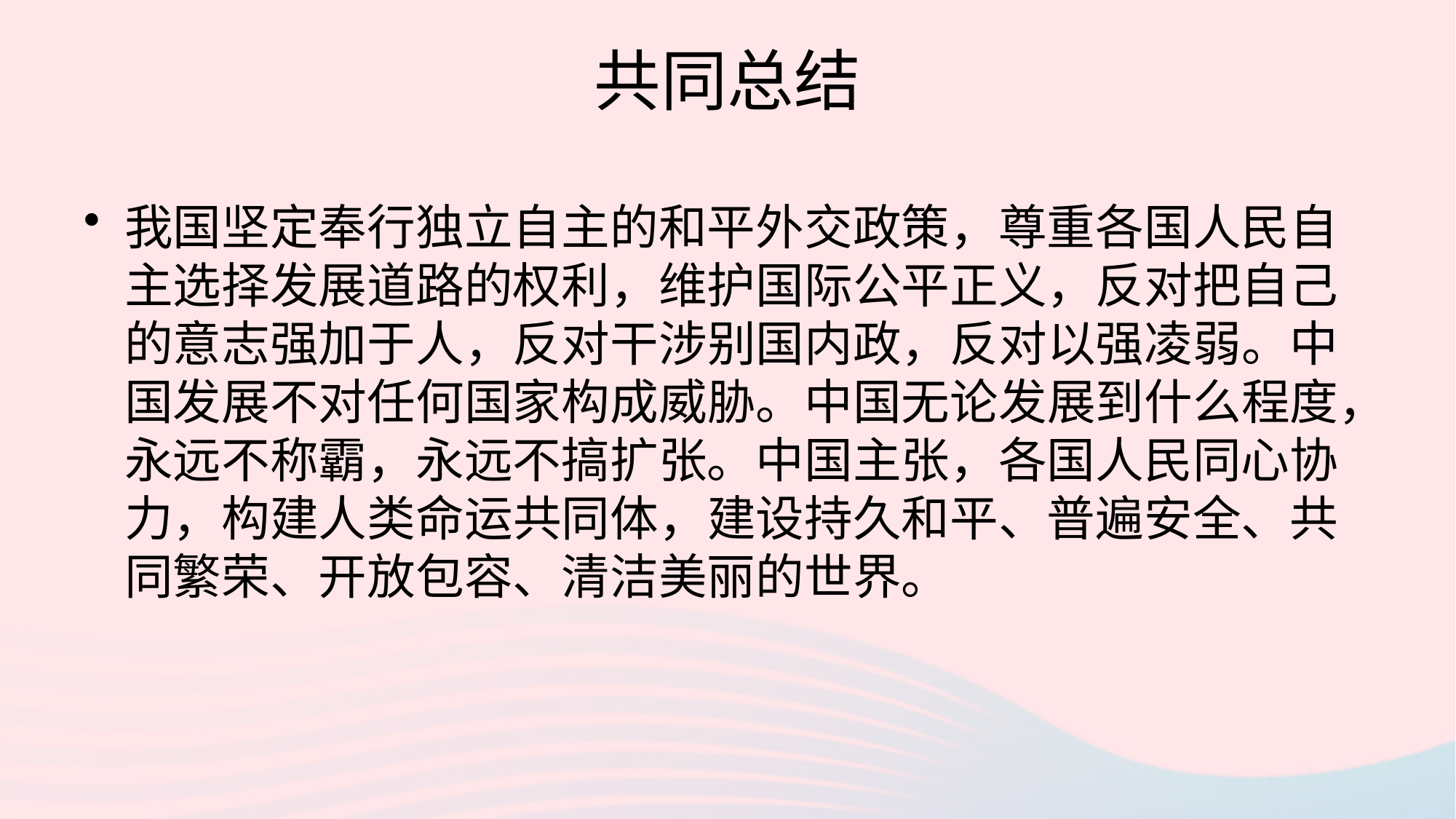

# 共同总结
我国坚定奉行独立自主的和平外交政策，尊重各国人民自主选择发展道路的权利，维护国际公平正义，反对把自己的意志强加于人，反对干涉别国内政，反对以强凌弱。中国发展不对任何国家构成威胁。中国无论发展到什么程度，永远不称霸，永远不搞扩张。中国主张，各国人民同心协力，构建人类命运共同体，建设持久和平、普遍安全、共同繁荣、开放包容、清洁美丽的世界。